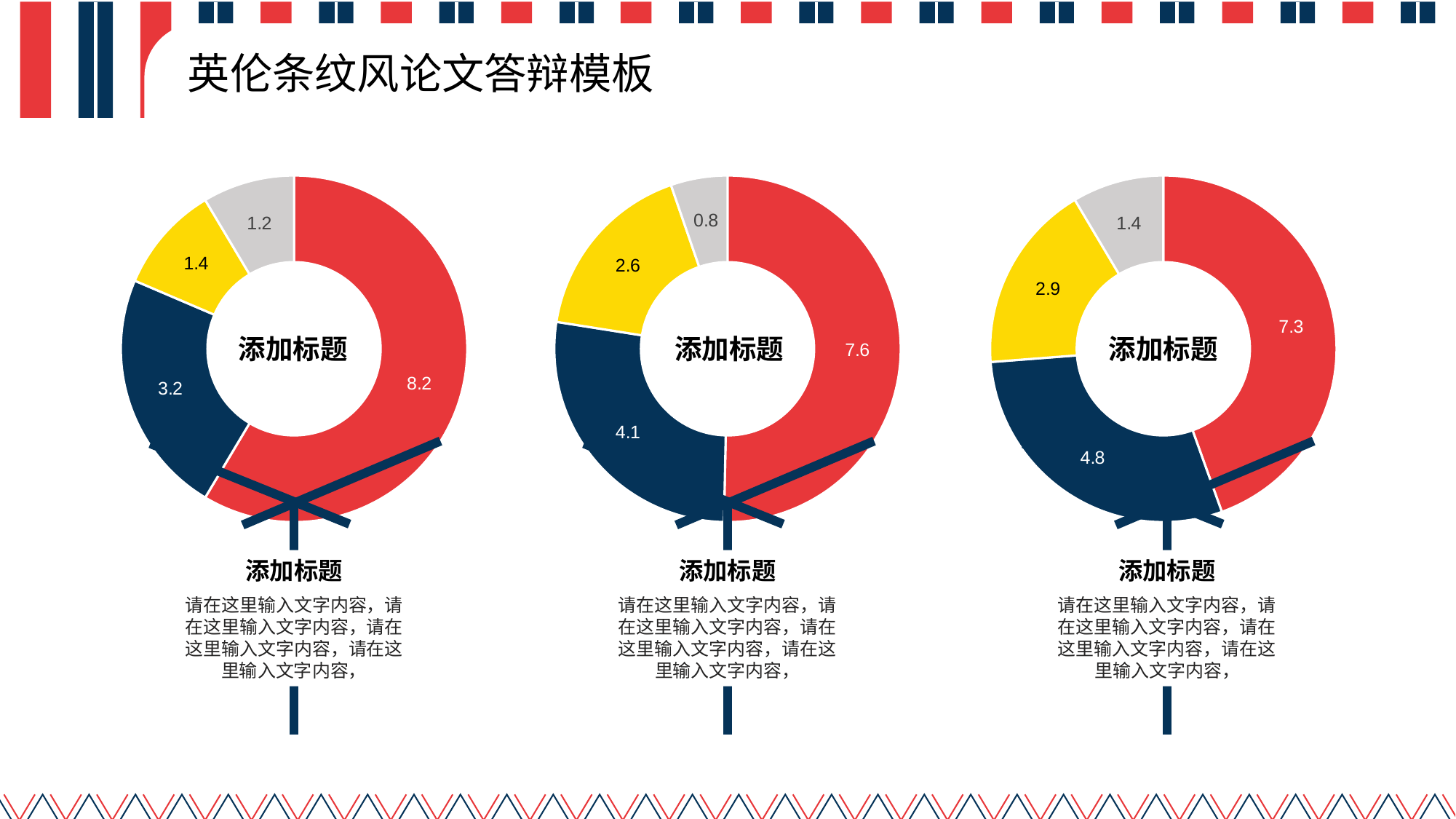

# 英伦条纹风论文答辩模板

### Chart

| Category | 销售额 |
|---|---|
| 第一季度 | 8.2 |
| 第二季度 | 3.2 |
| 第三季度 | 1.4 |
| 第四季度 | 1.2 |

### Chart

| Category | 销售额 |
|---|---|
| 第一季度 | 7.6 |
| 第二季度 | 4.1 |
| 第三季度 | 2.6 |
| 第四季度 | 0.8 |

### Chart

| Category | 销售额 |
|---|---|
| 第一季度 | 7.3 |
| 第二季度 | 4.8 |
| 第三季度 | 2.9 |
| 第四季度 | 1.4 |
添加标题
添加标题
添加标题
添加标题
请在这里输入文字内容，请在这里输入文字内容，请在这里输入文字内容，请在这里输入文字内容，
添加标题
请在这里输入文字内容，请在这里输入文字内容，请在这里输入文字内容，请在这里输入文字内容，
添加标题
请在这里输入文字内容，请在这里输入文字内容，请在这里输入文字内容，请在这里输入文字内容，